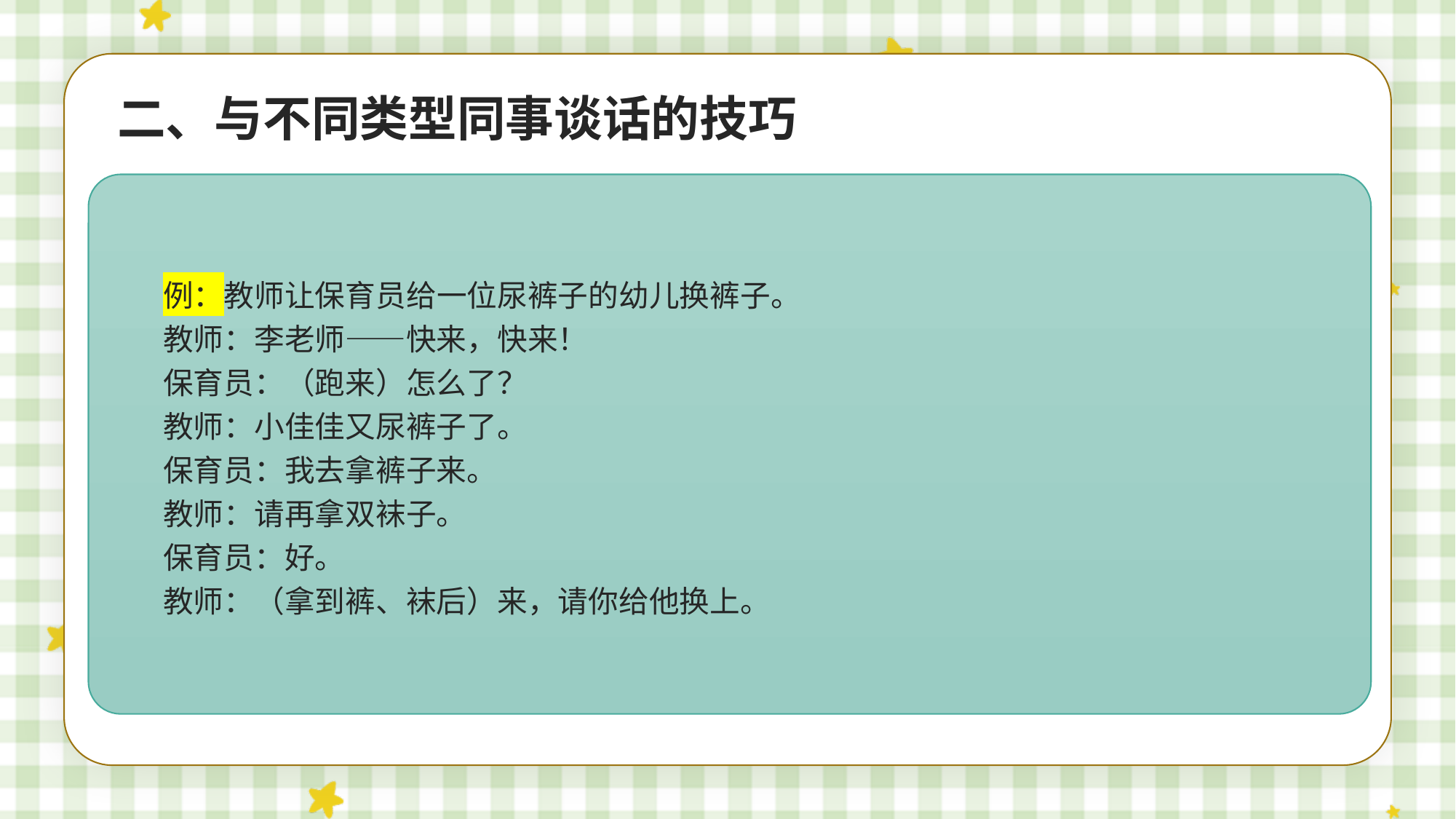

二、与不同类型同事谈话的技巧
例：教师让保育员给一位尿裤子的幼儿换裤子。
教师：李老师——快来，快来！
保育员：（跑来）怎么了？
教师：小佳佳又尿裤子了。
保育员：我去拿裤子来。
教师：请再拿双袜子。
保育员：好。
教师：（拿到裤、袜后）来，请你给他换上。